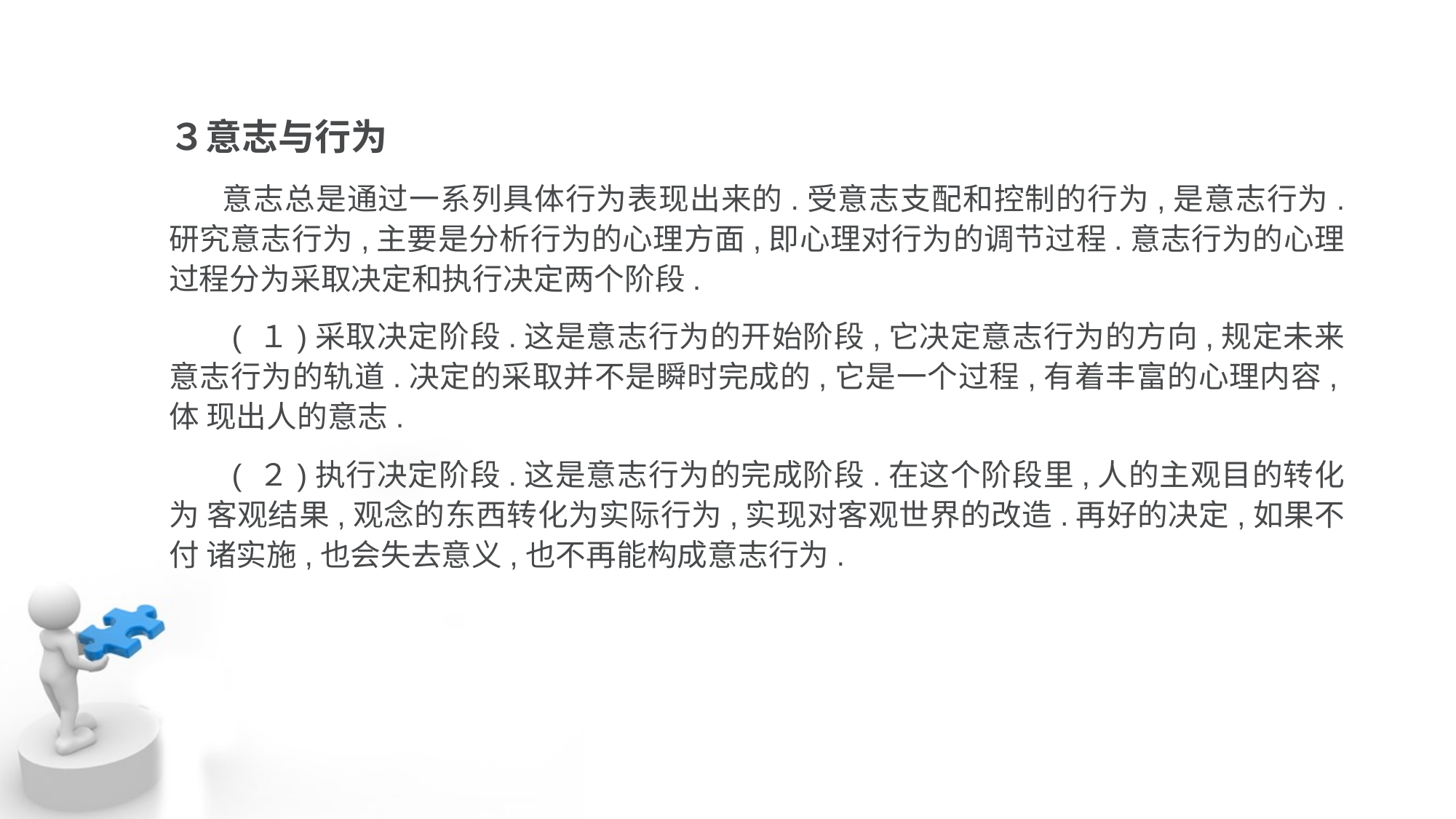

３意志与行为
      意志总是通过一系列具体行为表现出来的.受意志支配和控制的行为,是意志行为. 研究意志行为,主要是分析行为的心理方面,即心理对行为的调节过程.意志行为的心理 过程分为采取决定和执行决定两个阶段.
       ( １)采取决定阶段.这是意志行为的开始阶段,它决定意志行为的方向,规定未来意志行为的轨道.决定的采取并不是瞬时完成的,它是一个过程,有着丰富的心理内容,体 现出人的意志.
       ( ２)执行决定阶段.这是意志行为的完成阶段.在这个阶段里,人的主观目的转化为 客观结果,观念的东西转化为实际行为,实现对客观世界的改造.再好的决定,如果不付 诸实施,也会失去意义,也不再能构成意志行为.